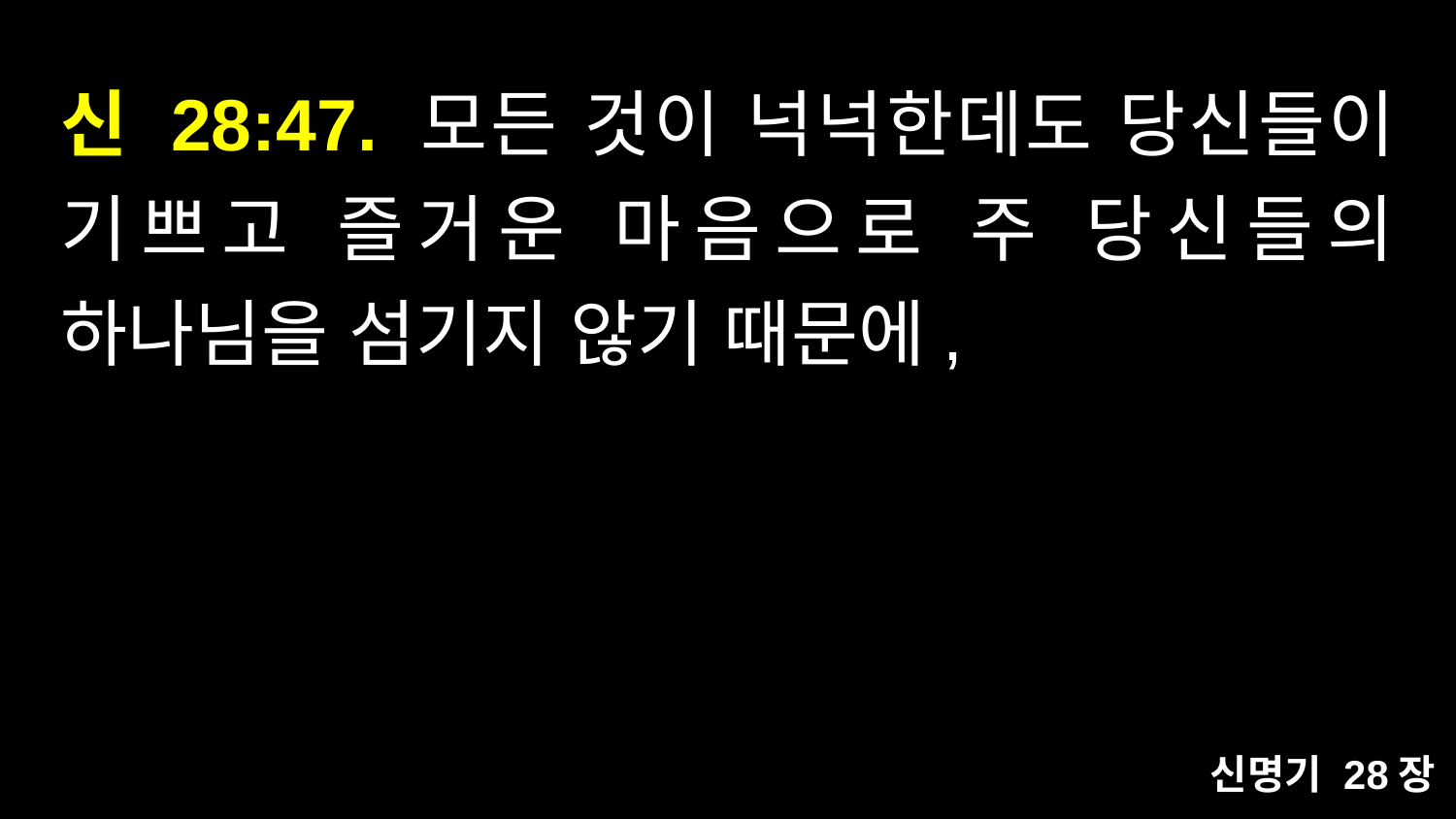

# 신 28:47. 모든 것이 넉넉한데도 당신들이 기쁘고 즐거운 마음으로 주 당신들의 하나님을 섬기지 않기 때문에,
신명기 28장